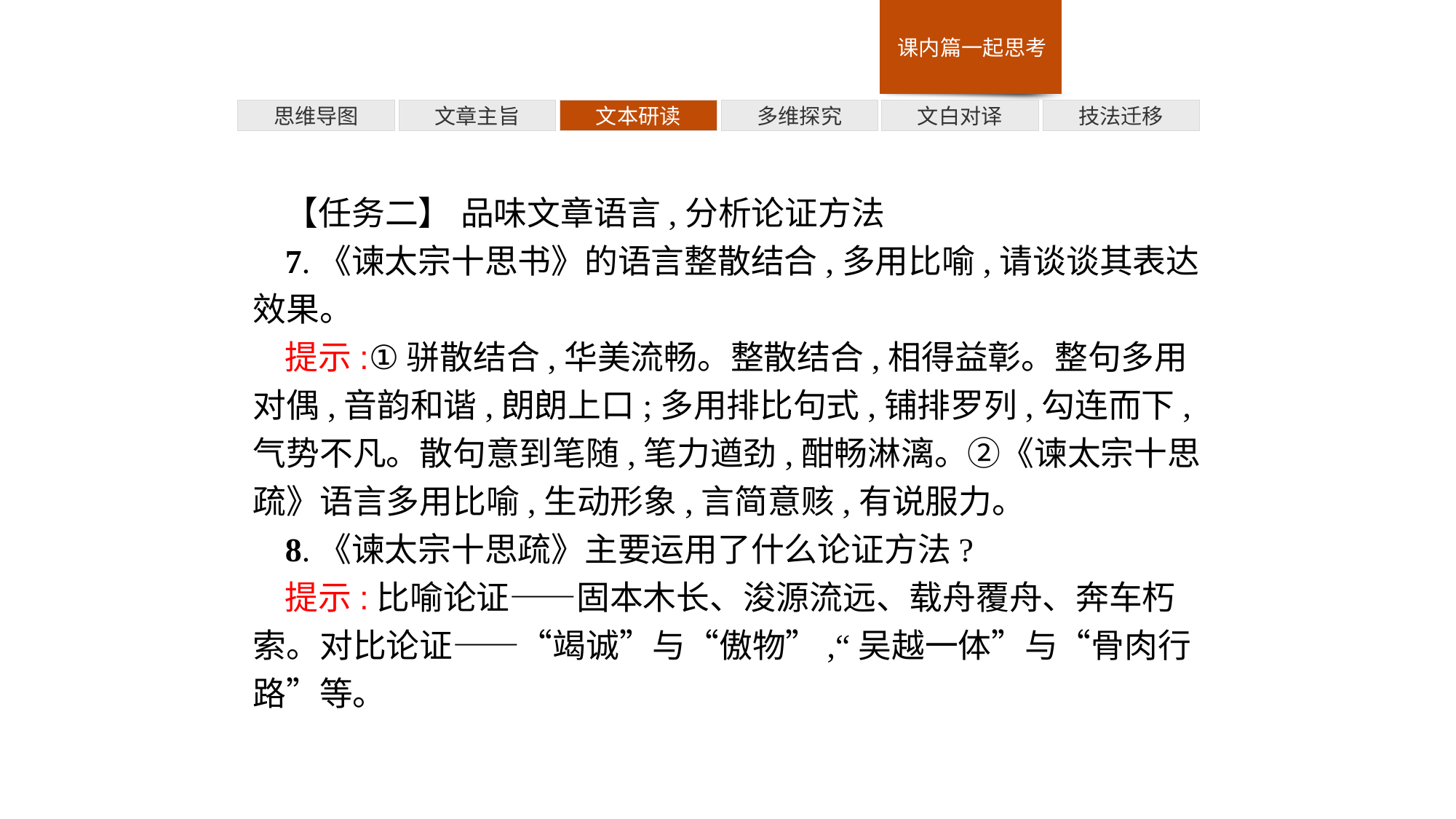

多维探究
技法迁移
思维导图
文章主旨
文本研读
文白对译
【任务二】 品味文章语言,分析论证方法
7.《谏太宗十思书》的语言整散结合,多用比喻,请谈谈其表达效果。
提示:①骈散结合,华美流畅。整散结合,相得益彰。整句多用对偶,音韵和谐,朗朗上口;多用排比句式,铺排罗列,勾连而下,气势不凡。散句意到笔随,笔力遒劲,酣畅淋漓。②《谏太宗十思疏》语言多用比喻,生动形象,言简意赅,有说服力。
8.《谏太宗十思疏》主要运用了什么论证方法?
提示:比喻论证——固本木长、浚源流远、载舟覆舟、奔车朽索。对比论证——“竭诚”与“傲物”,“吴越一体”与“骨肉行路”等。